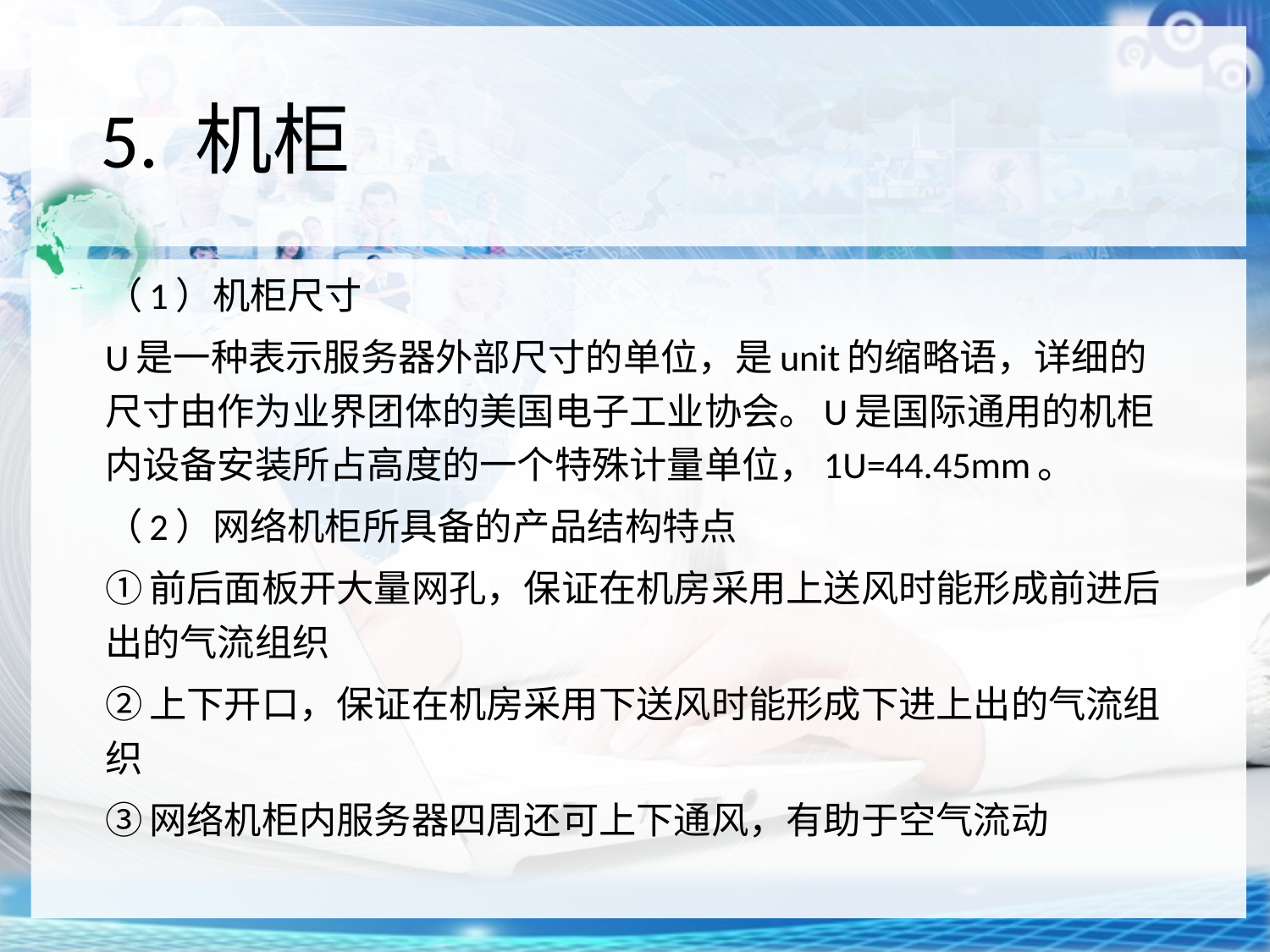

# 5. 机柜
（1）机柜尺寸
U是一种表示服务器外部尺寸的单位，是unit的缩略语，详细的尺寸由作为业界团体的美国电子工业协会。U是国际通用的机柜内设备安装所占高度的一个特殊计量单位，1U=44.45mm。
（2）网络机柜所具备的产品结构特点
①前后面板开大量网孔，保证在机房采用上送风时能形成前进后出的气流组织
②上下开口，保证在机房采用下送风时能形成下进上出的气流组织
③网络机柜内服务器四周还可上下通风，有助于空气流动